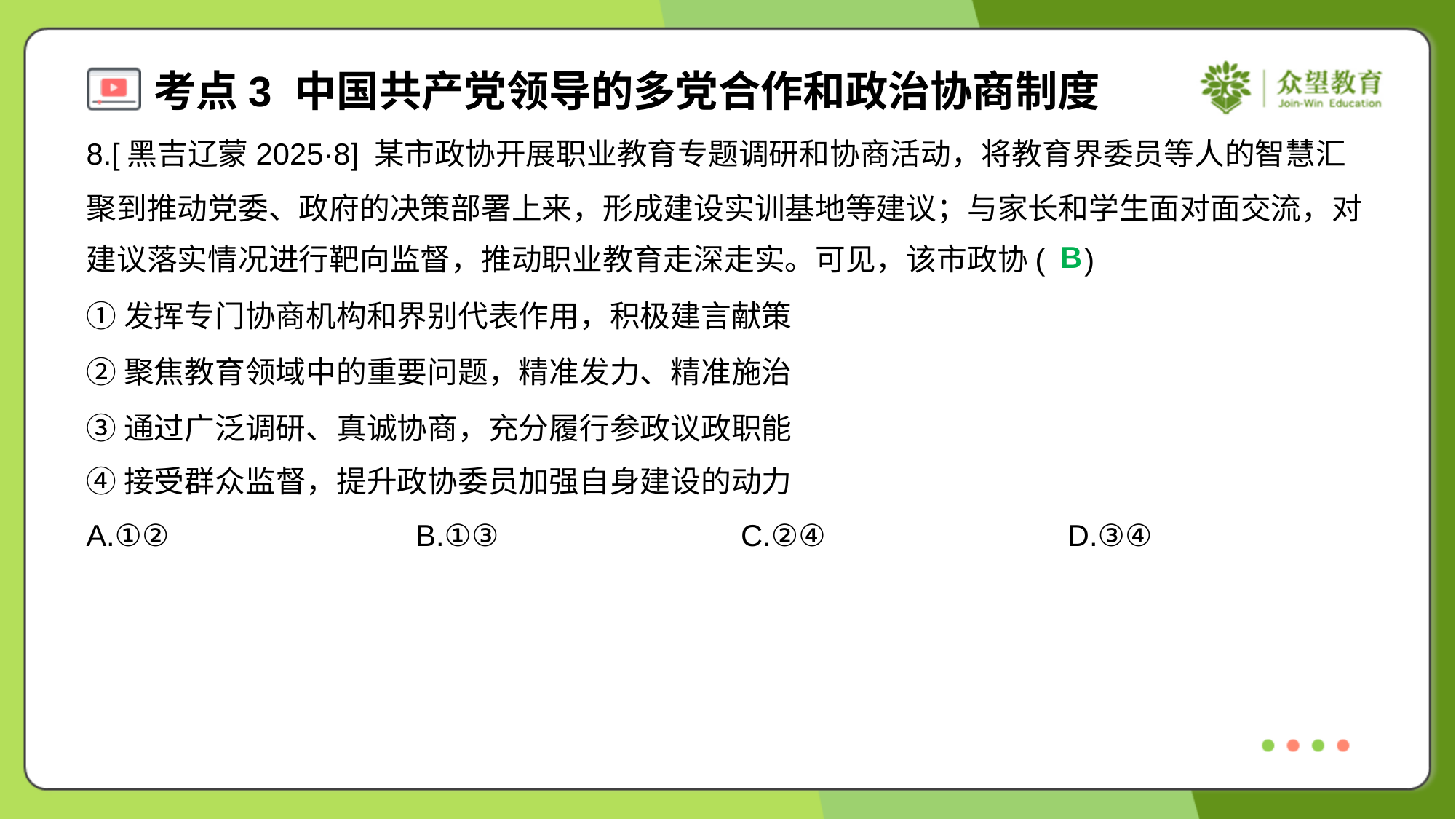

8.[黑吉辽蒙2025·8] 某市政协开展职业教育专题调研和协商活动，将教育界委员等人的智慧汇
聚到推动党委、政府的决策部署上来，形成建设实训基地等建议；与家长和学生面对面交流，对
建议落实情况进行靶向监督，推动职业教育走深走实。可见，该市政协(     )
B
①发挥专门协商机构和界别代表作用，积极建言献策
②聚焦教育领域中的重要问题，精准发力、精准施治
③通过广泛调研、真诚协商，充分履行参政议政职能
④接受群众监督，提升政协委员加强自身建设的动力
A.①②	B.①③	C.②④	D.③④